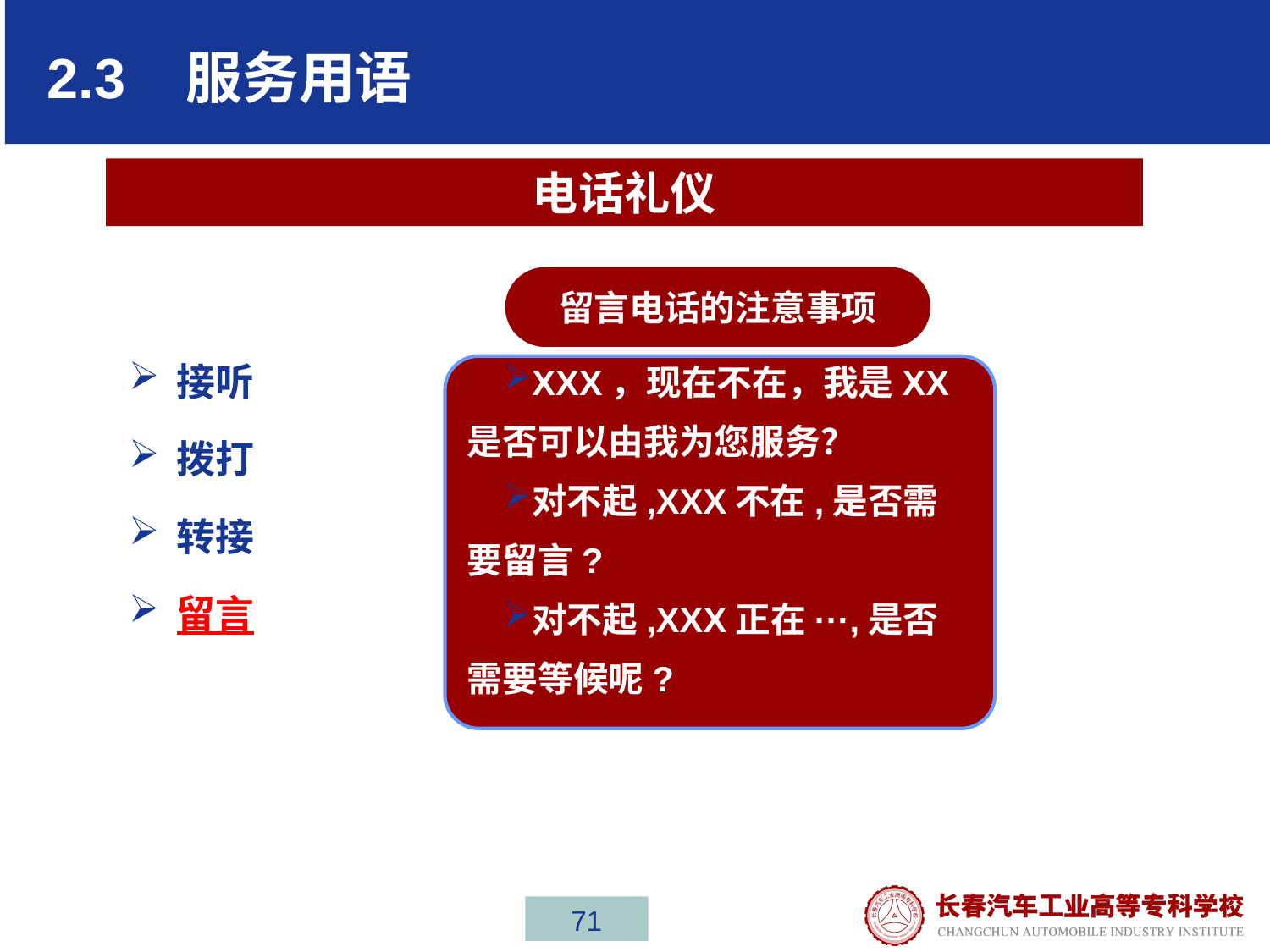

2.3   服务用语

电话礼仪
留言电话的注意事项
接听
拨打
转接
留言
XXX，现在不在，我是XX是否可以由我为您服务？
对不起,XXX不在,是否需要留言?
对不起,XXX正在···,是否需要等候呢?

71